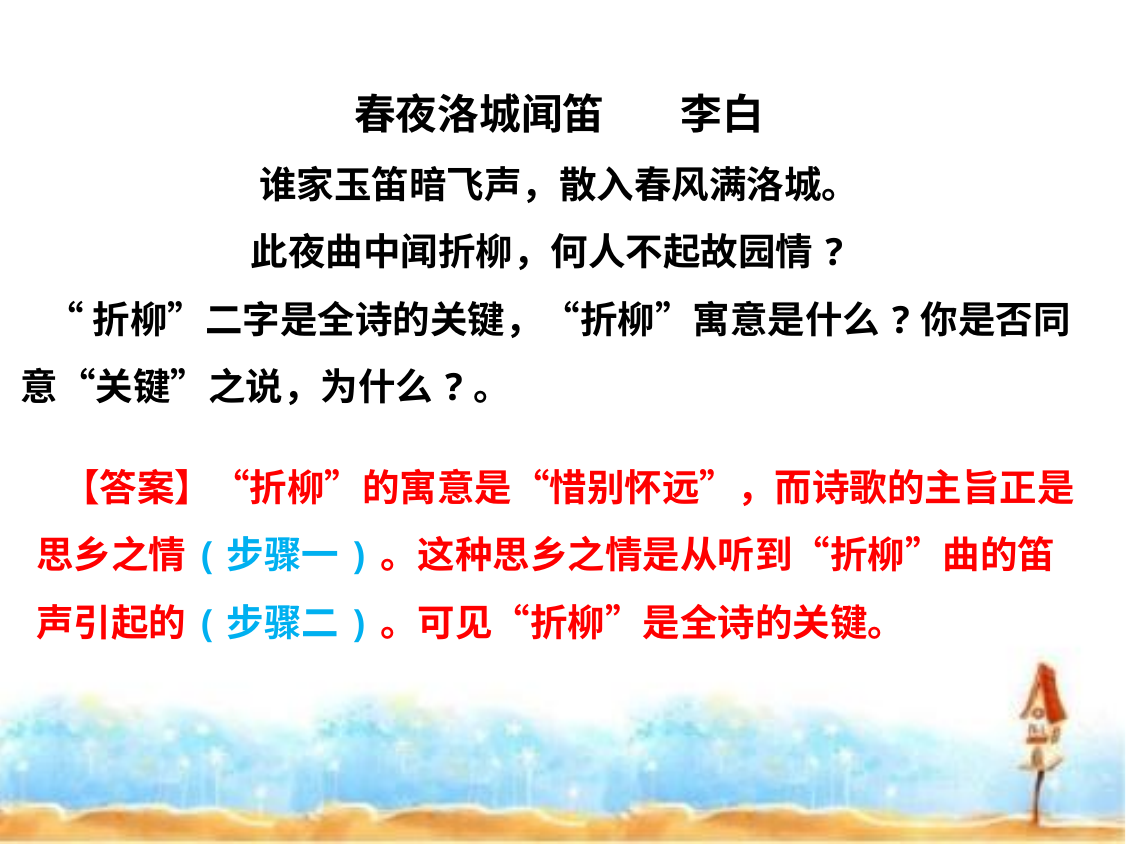

春夜洛城闻笛        李白
谁家玉笛暗飞声，散入春风满洛城。
此夜曲中闻折柳，何人不起故园情?
   “折柳”二字是全诗的关键，“折柳”寓意是什么?你是否同意“关键”之说，为什么?。
  【答案】“折柳”的寓意是“惜别怀远”，而诗歌的主旨正是思乡之情(步骤一)。这种思乡之情是从听到“折柳”曲的笛声引起的(步骤二)。可见“折柳”是全诗的关键。